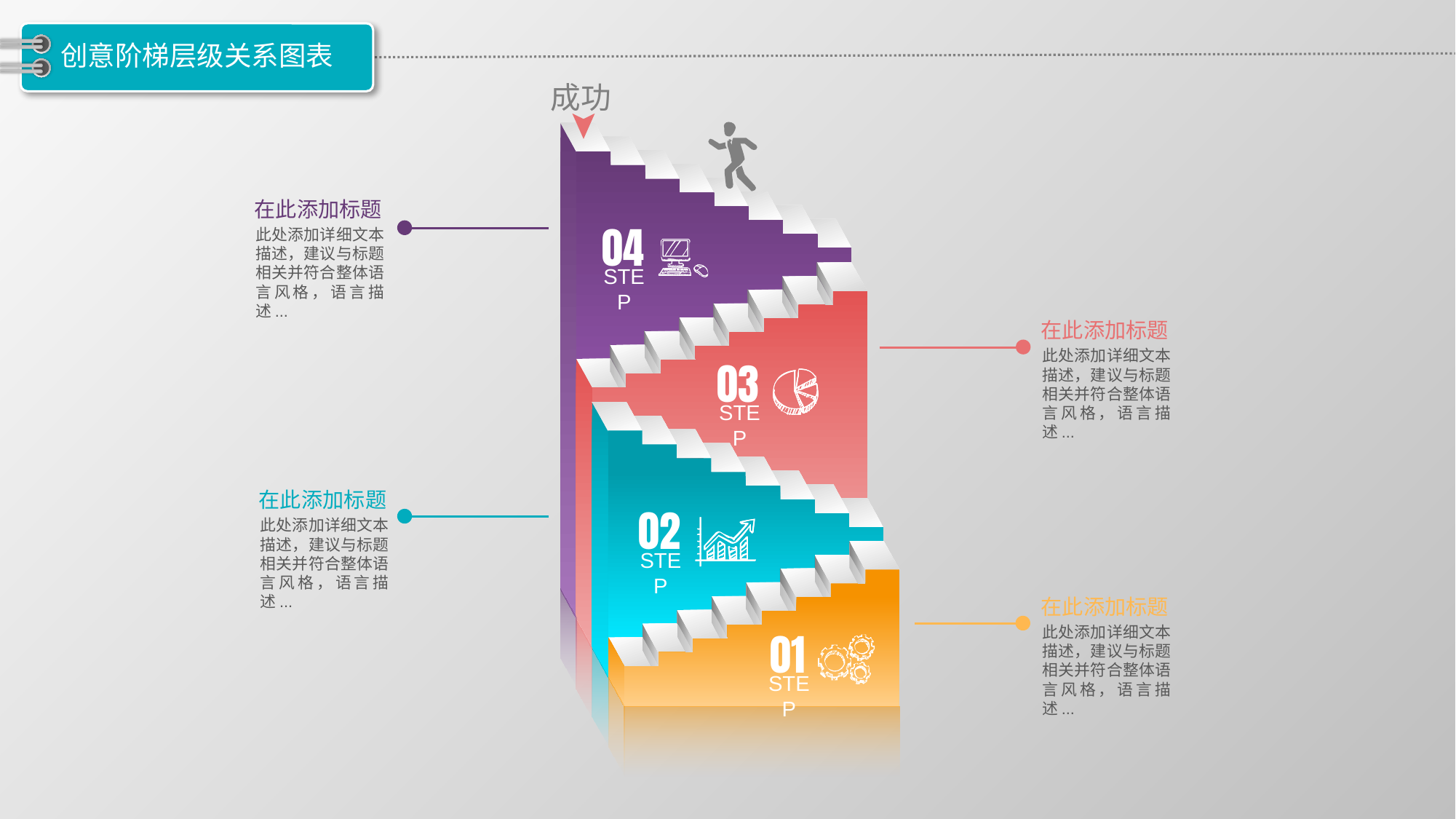

# 创意阶梯层级关系图表
成功

在此添加标题

04
STEP

此处添加详细文本描述，建议与标题相关并符合整体语言风格，语言描述...

在此添加标题

此处添加详细文本描述，建议与标题相关并符合整体语言风格，语言描述...

03
STEP

在此添加标题

02
STEP

此处添加详细文本描述，建议与标题相关并符合整体语言风格，语言描述...

在此添加标题

此处添加详细文本描述，建议与标题相关并符合整体语言风格，语言描述...
01
STEP